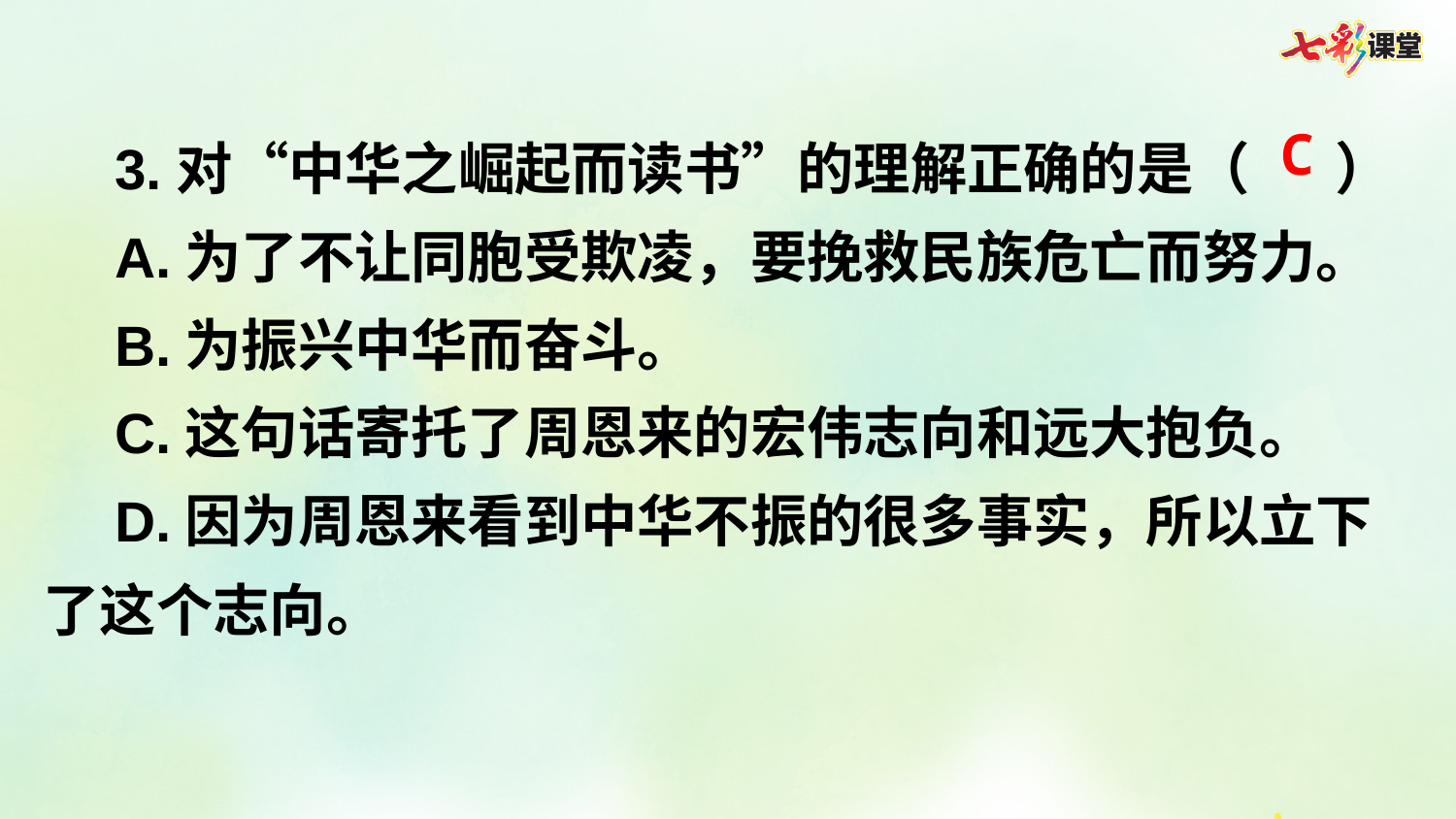

3.对“中华之崛起而读书”的理解正确的是（   ）
A.为了不让同胞受欺凌，要挽救民族危亡而努力。
B.为振兴中华而奋斗。
C.这句话寄托了周恩来的宏伟志向和远大抱负。
D.因为周恩来看到中华不振的很多事实，所以立下了这个志向。
C